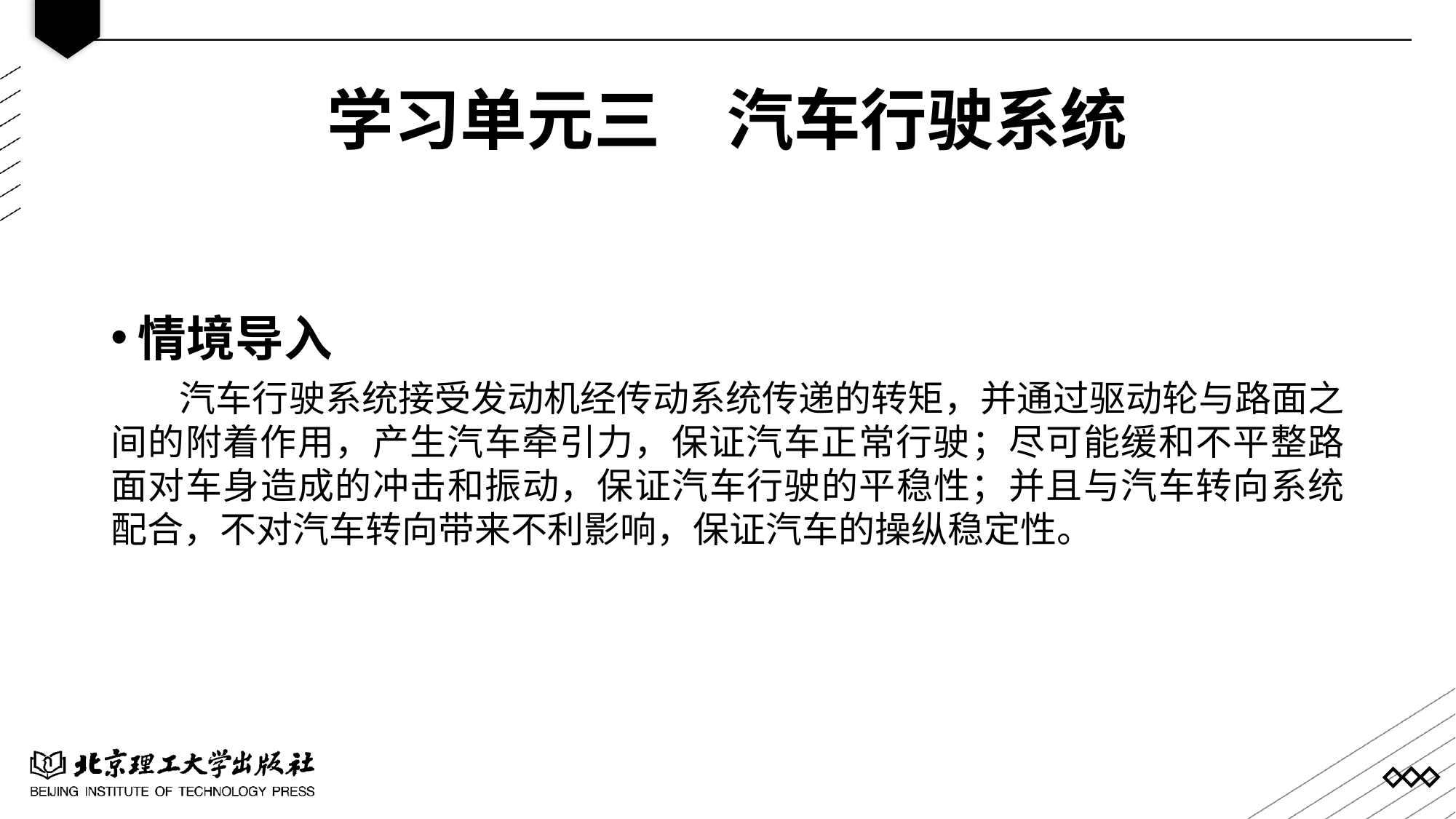

学习单元三　汽车行驶系统
情境导入
汽车行驶系统接受发动机经传动系统传递的转矩，并通过驱动轮与路面之间的附着作用，产生汽车牵引力，保证汽车正常行驶；尽可能缓和不平整路面对车身造成的冲击和振动，保证汽车行驶的平稳性；并且与汽车转向系统配合，不对汽车转向带来不利影响，保证汽车的操纵稳定性。